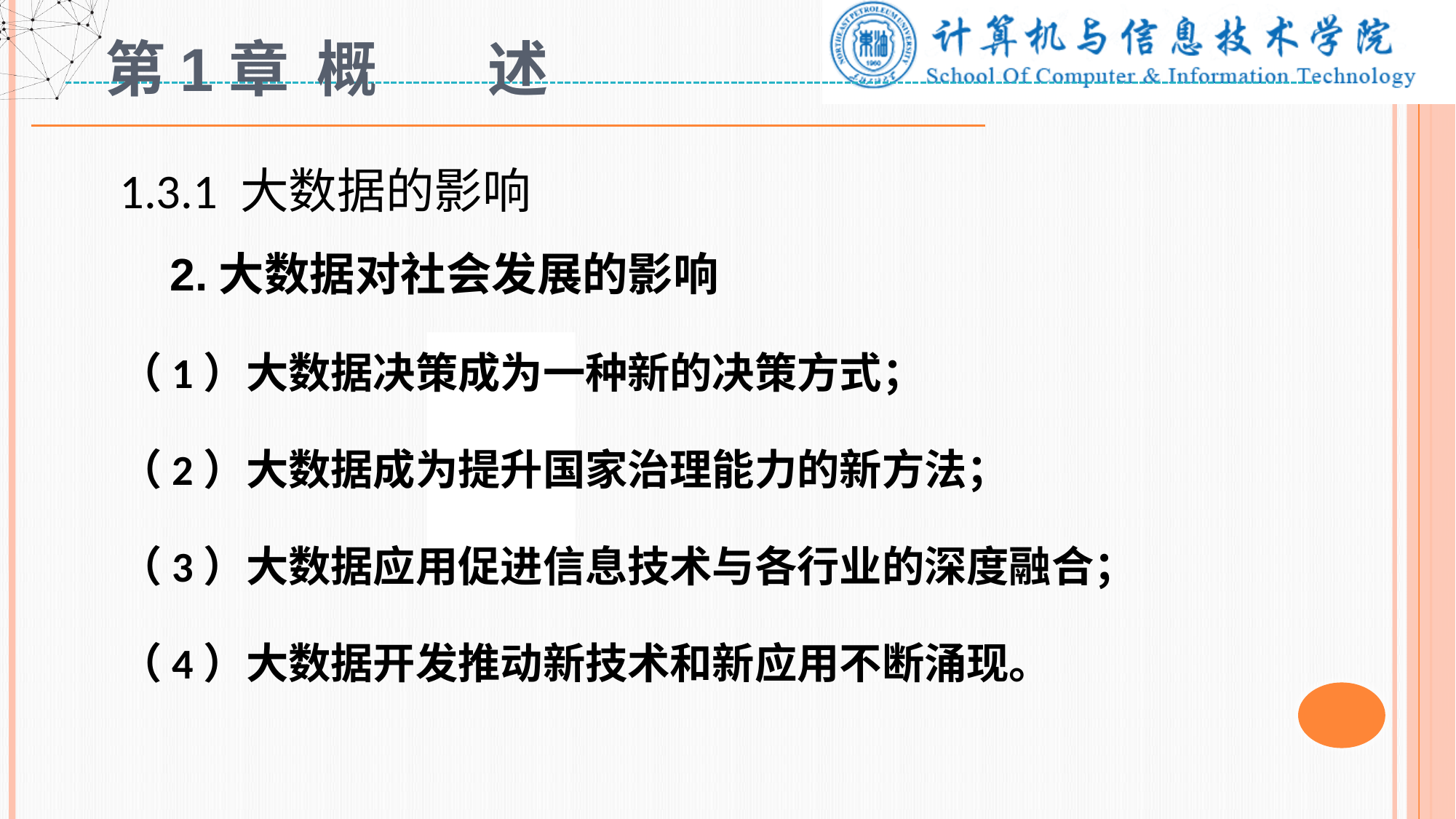

# 第1章  概        述
1.3.1 大数据的影响
     2.大数据对社会发展的影响
（1）大数据决策成为一种新的决策方式；
（2）大数据成为提升国家治理能力的新方法；
（3）大数据应用促进信息技术与各行业的深度融合；
（4）大数据开发推动新技术和新应用不断涌现。